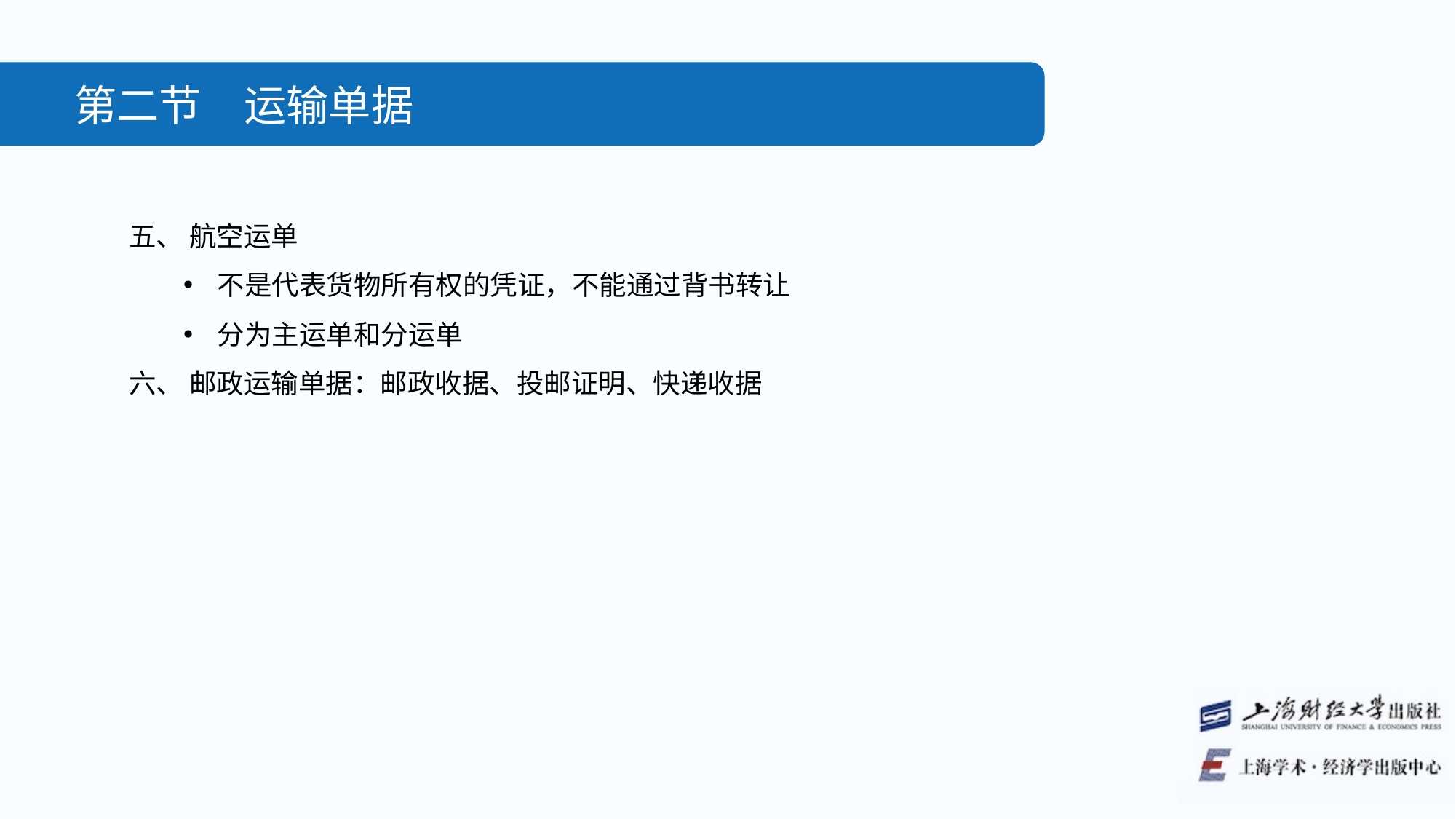

第二节　运输单据
五、 航空运单
不是代表货物所有权的凭证，不能通过背书转让
分为主运单和分运单
六、 邮政运输单据：邮政收据、投邮证明、快递收据